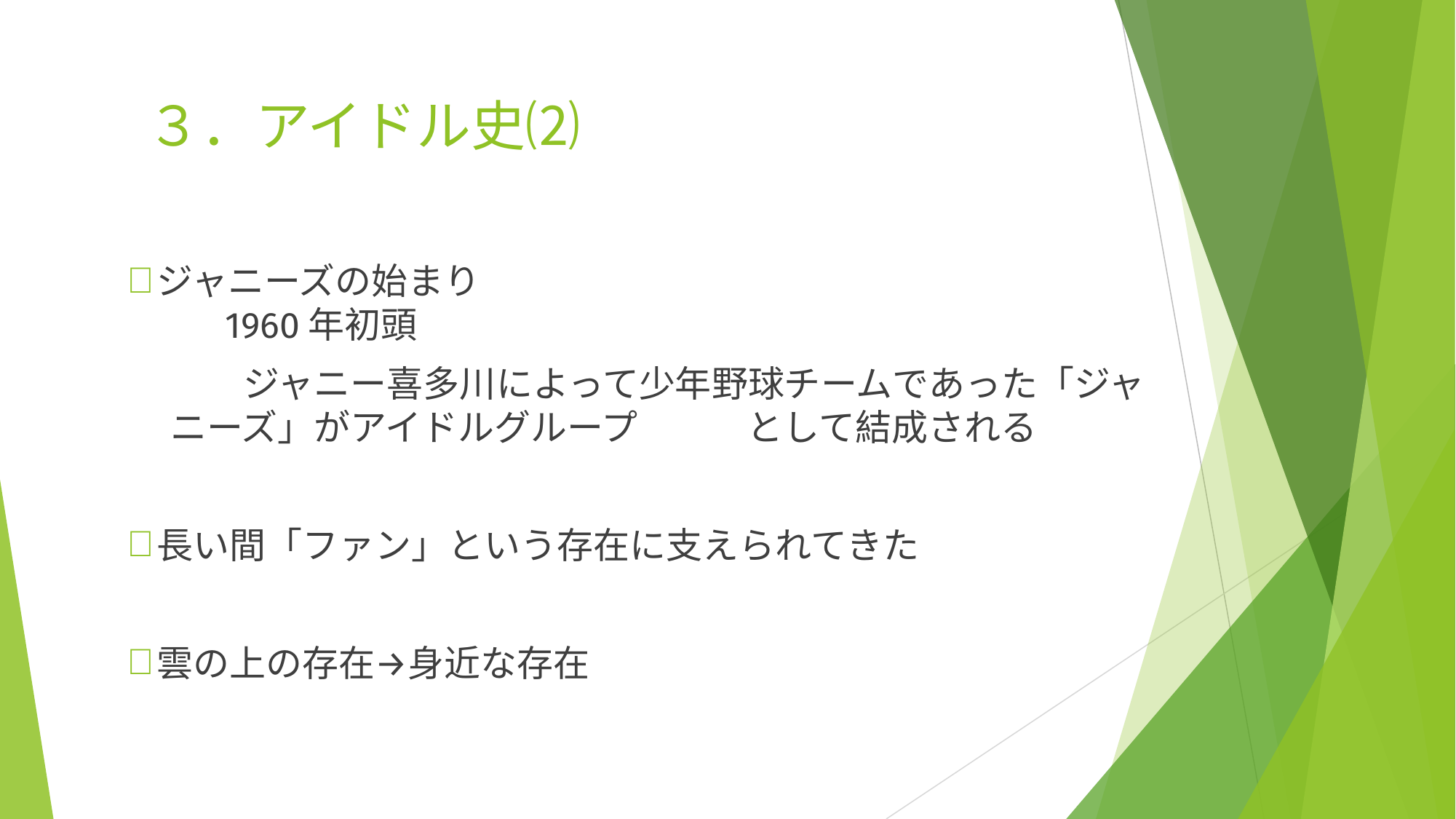

# ３．アイドル史⑵
ジャニーズの始まり
　　	1960年初頭
　　ジャニー喜多川によって少年野球チームであった「ジャニーズ」がアイドルグループ　　　として結成される

長い間「ファン」という存在に支えられてきた

雲の上の存在→身近な存在